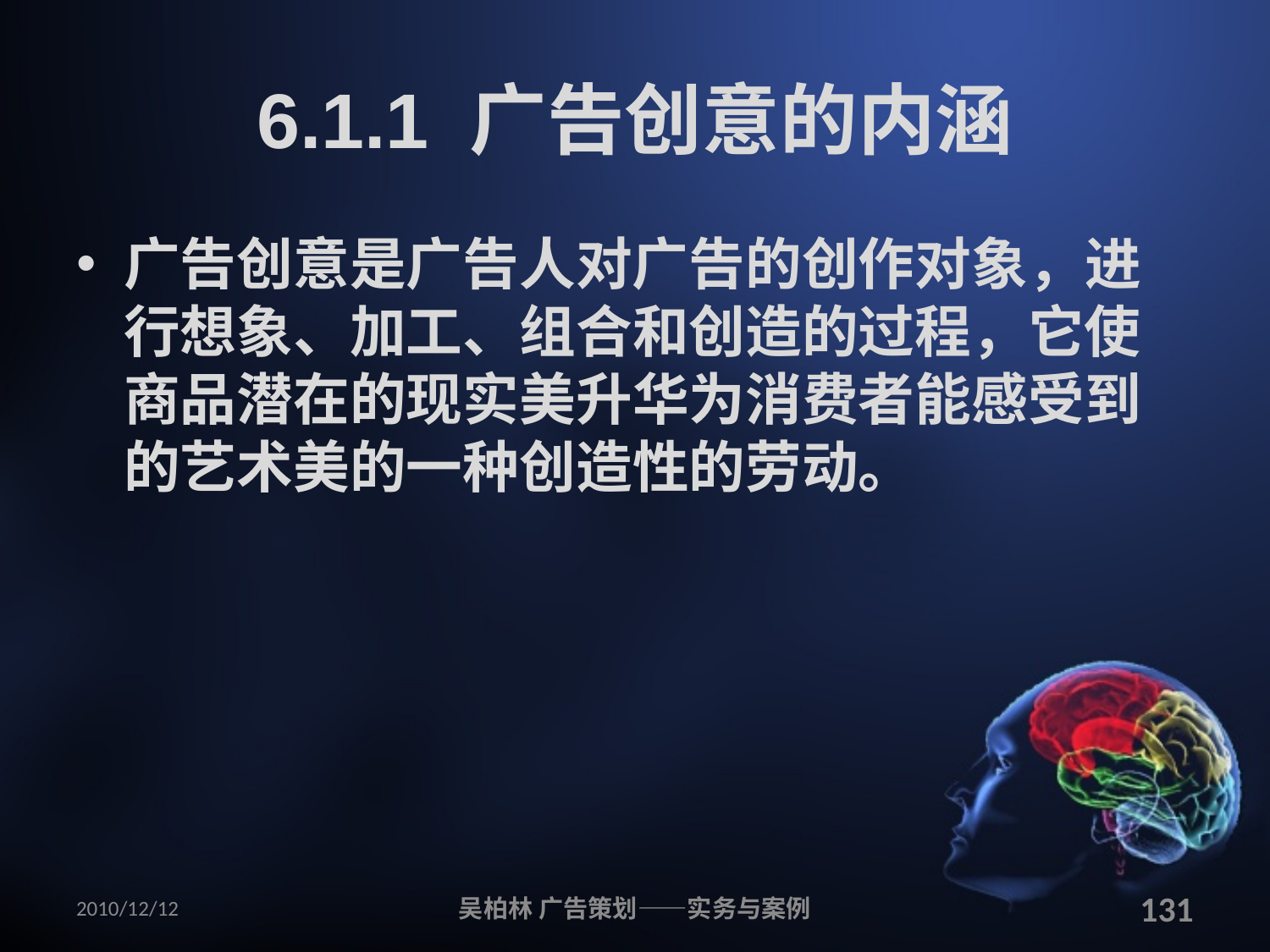

# 6.1.1 广告创意的内涵
广告创意是广告人对广告的创作对象，进行想象、加工、组合和创造的过程，它使商品潜在的现实美升华为消费者能感受到的艺术美的一种创造性的劳动。

2010/12/12
吴柏林 广告策划——实务与案例
131